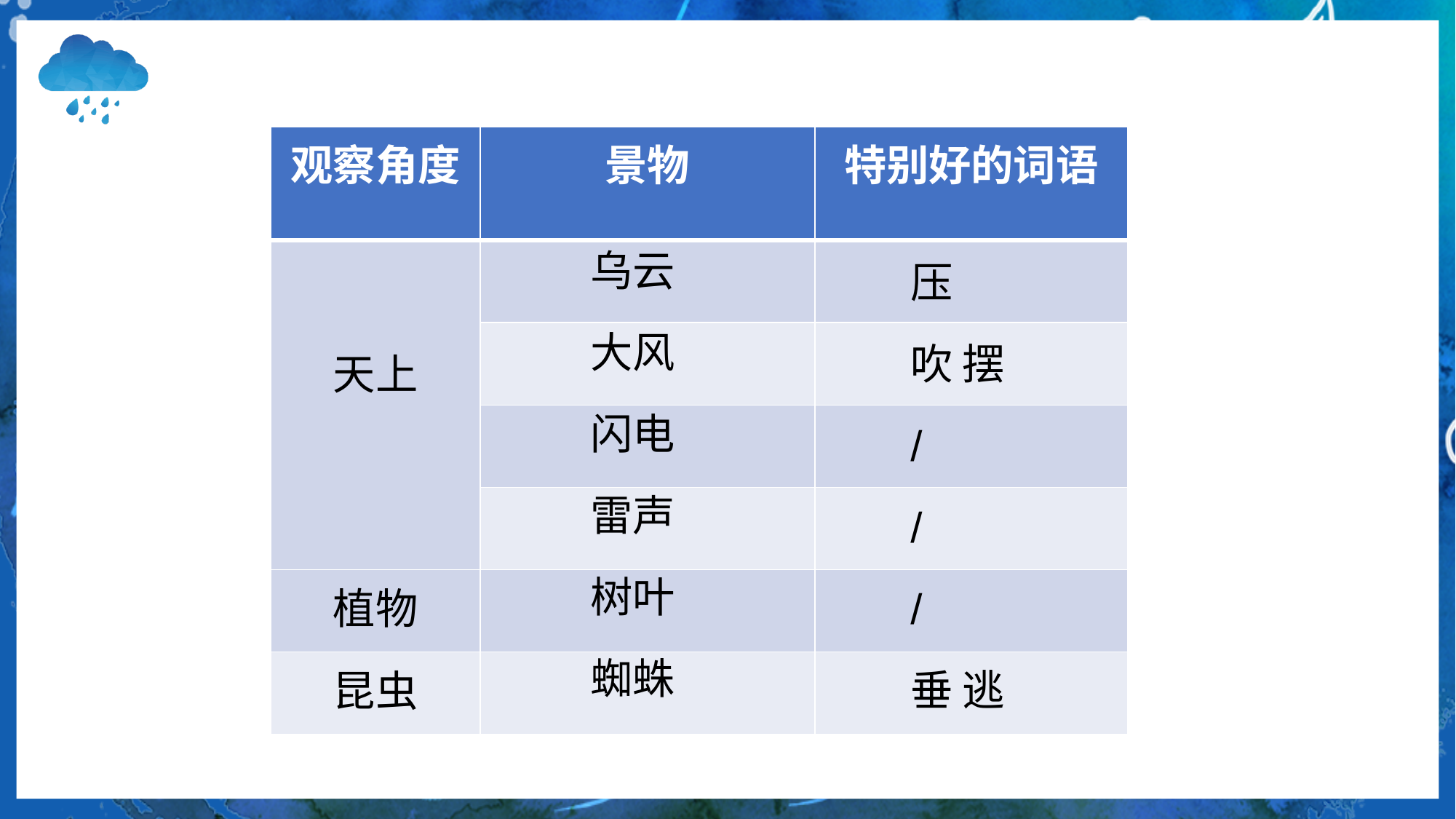

| 观察角度 | 景物 | 特别好的词语 |
| --- | --- | --- |
| 天上 |  |  |
|  |  |  |
|  |  |  |
|  |  |  |
| 植物 |  |  |
| 昆虫 |  |  |
压
吹 摆
/
/
/
垂 逃

乌云

大风

闪电

雷声

树叶

蜘蛛